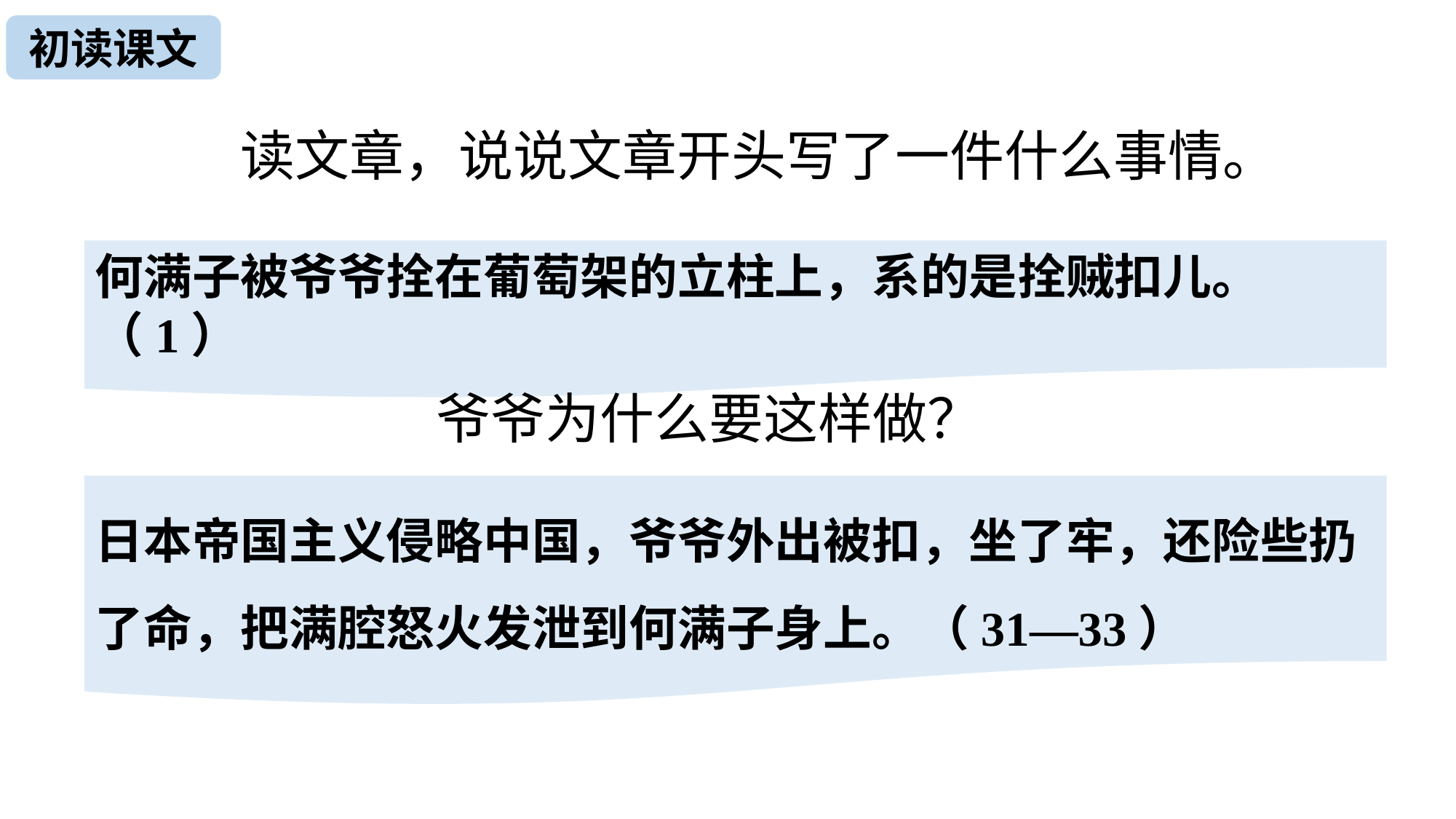

初读课文
读文章，说说文章开头写了一件什么事情。
何满子被爷爷拴在葡萄架的立柱上，系的是拴贼扣儿。（1）
爷爷为什么要这样做？
日本帝国主义侵略中国，爷爷外出被扣，坐了牢，还险些扔了命，把满腔怒火发泄到何满子身上。（31—33）